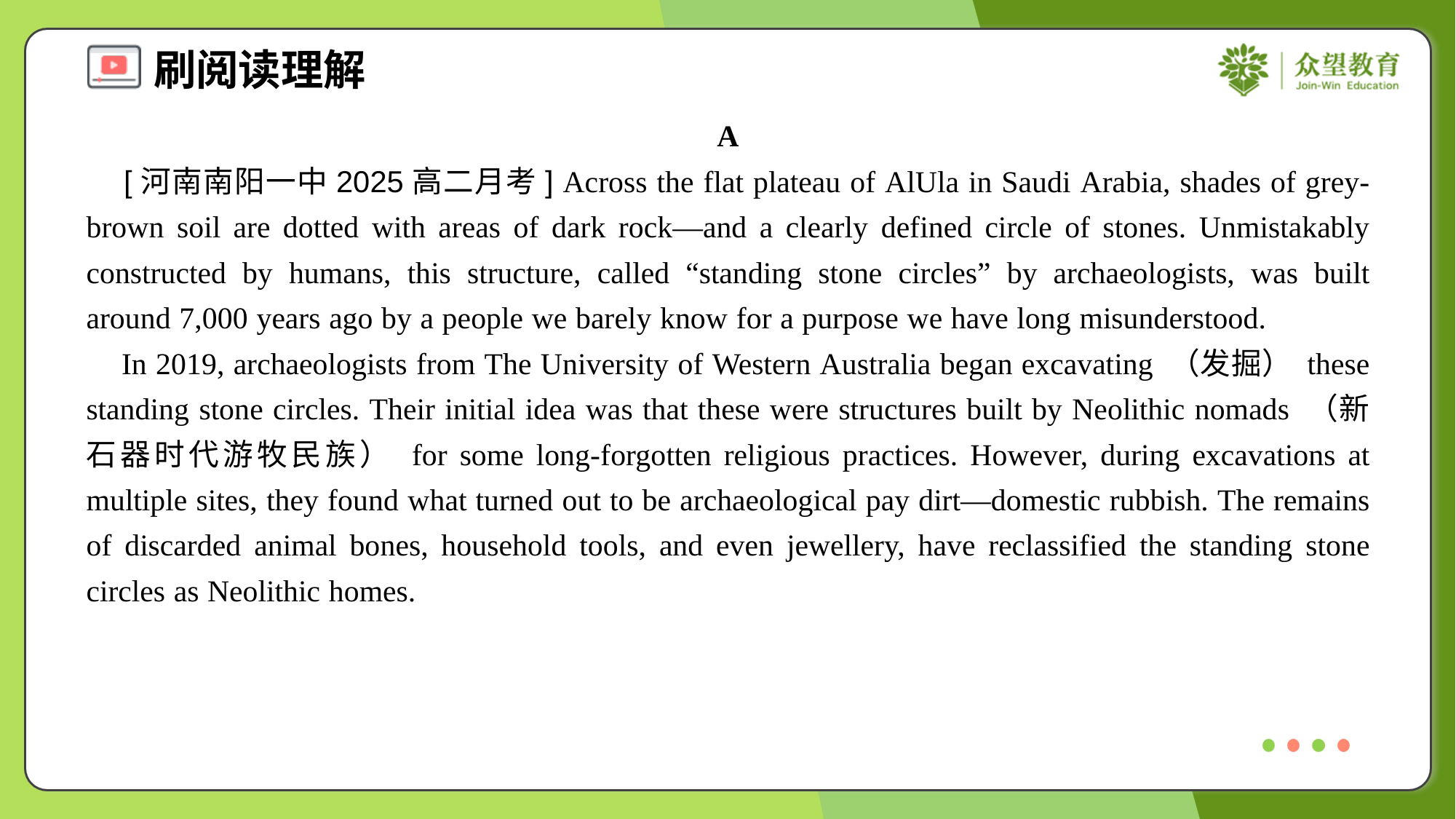

A
    [河南南阳一中2025高二月考] Across the flat plateau of AlUla in Saudi Arabia, shades of grey-brown soil are dotted with areas of dark rock—and a clearly defined circle of stones. Unmistakably constructed by humans, this structure, called “standing stone circles” by archaeologists, was built around 7,000 years ago by a people we barely know for a purpose we have long misunderstood.
    In 2019, archaeologists from The University of Western Australia began excavating （发掘） these standing stone circles. Their initial idea was that these were structures built by Neolithic nomads （新石器时代游牧民族） for some long-forgotten religious practices. However, during excavations at multiple sites, they found what turned out to be archaeological pay dirt—domestic rubbish. The remains of discarded animal bones, household tools, and even jewellery, have reclassified the standing stone circles as Neolithic homes.